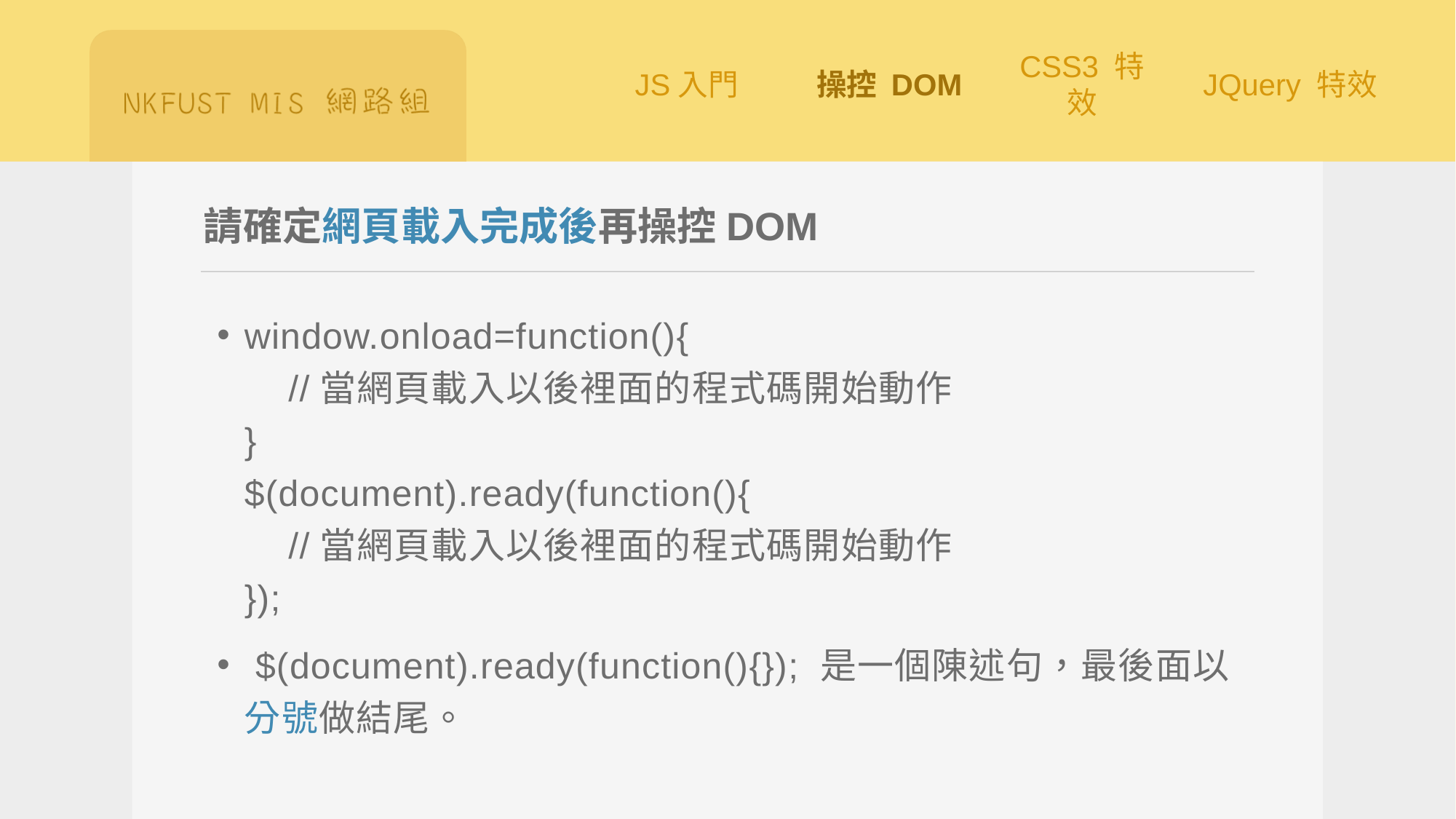

# 請確定網頁載入完成後再操控DOM
window.onload=function(){
    //當網頁載入以後裡面的程式碼開始動作
}
$(document).ready(function(){
    //當網頁載入以後裡面的程式碼開始動作
});
 $(document).ready(function(){}); 是一個陳述句，最後面以分號做結尾。